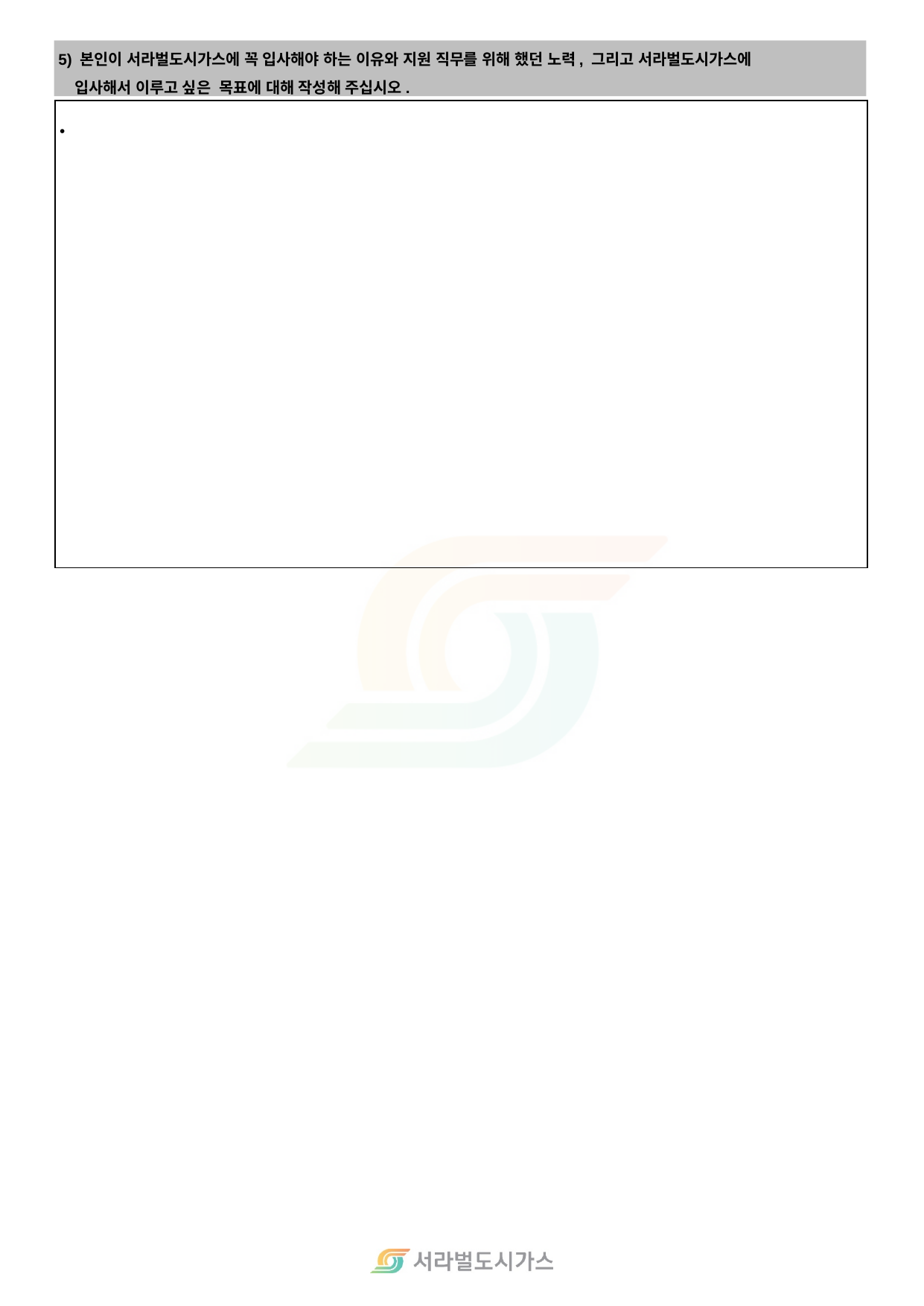

5) 본인이 서라벌도시가스에 꼭 입사해야 하는 이유와 지원 직무를 위해 했던 노력, 그리고 서라벌도시가스에
    입사해서 이루고 싶은  목표에 대해 작성해 주십시오.